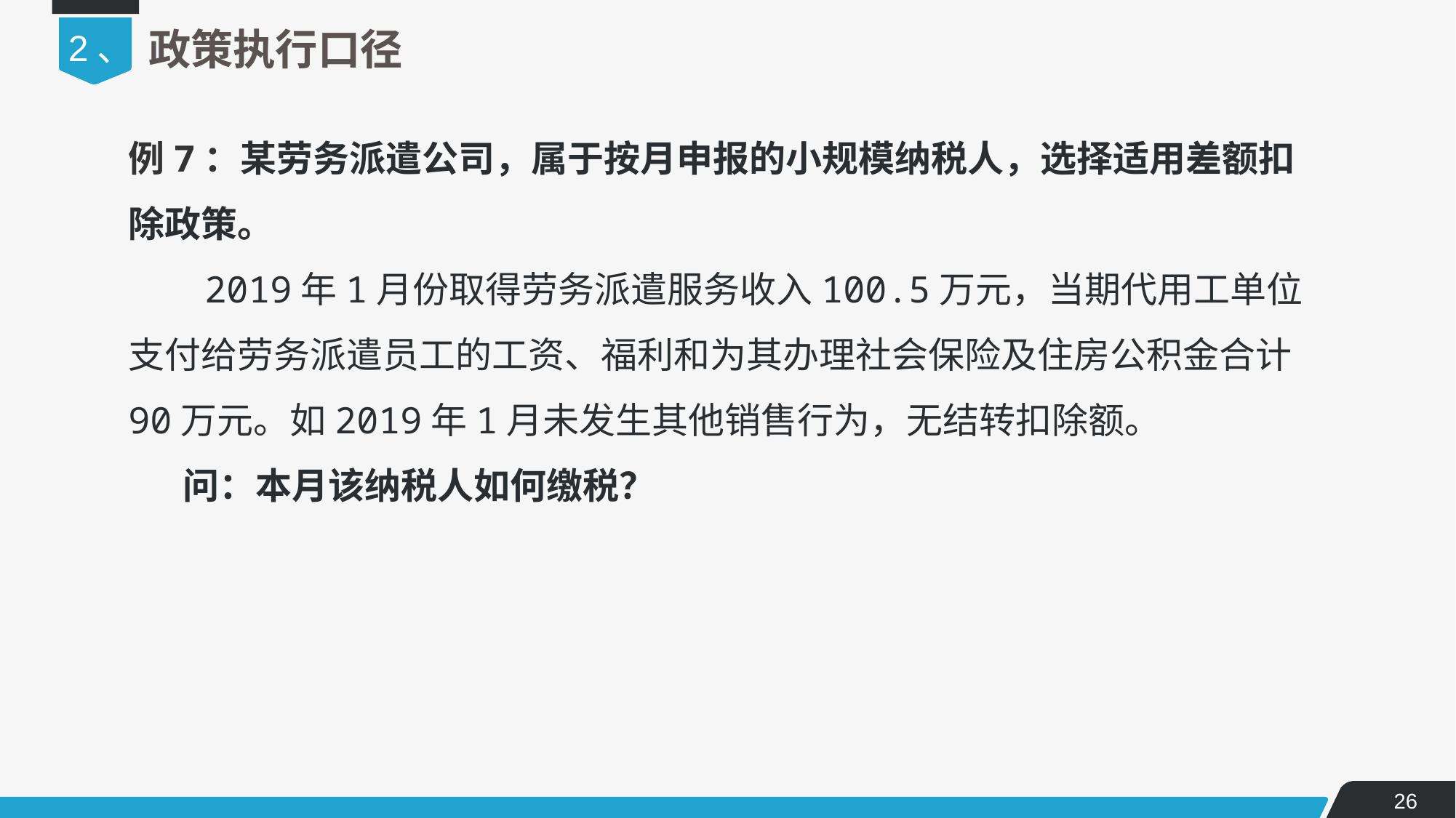

2、
政策执行口径
例7：某劳务派遣公司，属于按月申报的小规模纳税人，选择适用差额扣除政策。
 2019年1月份取得劳务派遣服务收入100.5万元，当期代用工单位支付给劳务派遣员工的工资、福利和为其办理社会保险及住房公积金合计90万元。如2019年1月未发生其他销售行为，无结转扣除额。
问：本月该纳税人如何缴税？